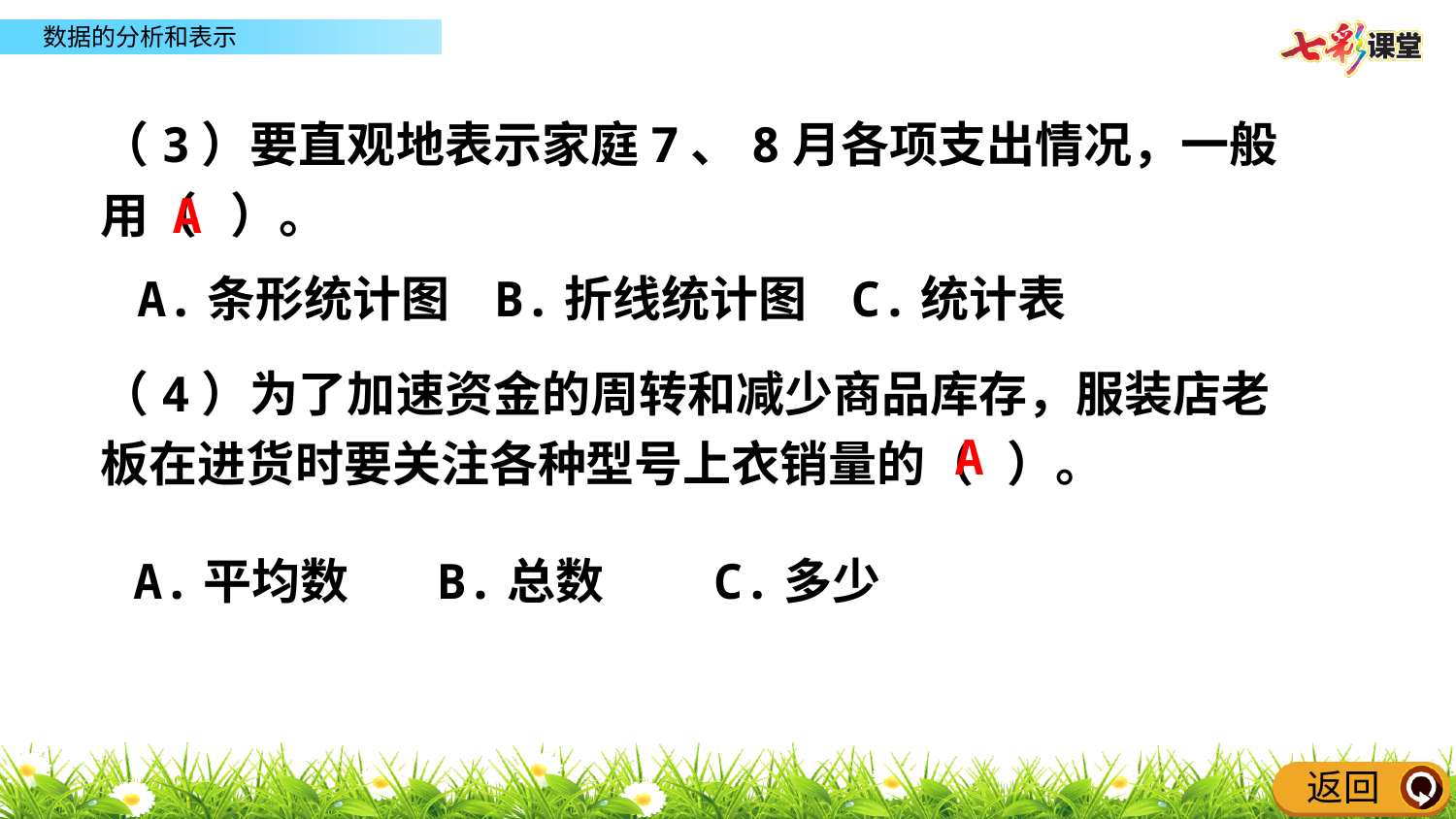

（3）要直观地表示家庭7、8月各项支出情况，一般用（   ）。
A.条形统计图   B.折线统计图   C.统计表
（4）为了加速资金的周转和减少商品库存，服装店老板在进货时要关注各种型号上衣销量的（   ）。
A
A
A.平均数       B.总数         C.多少